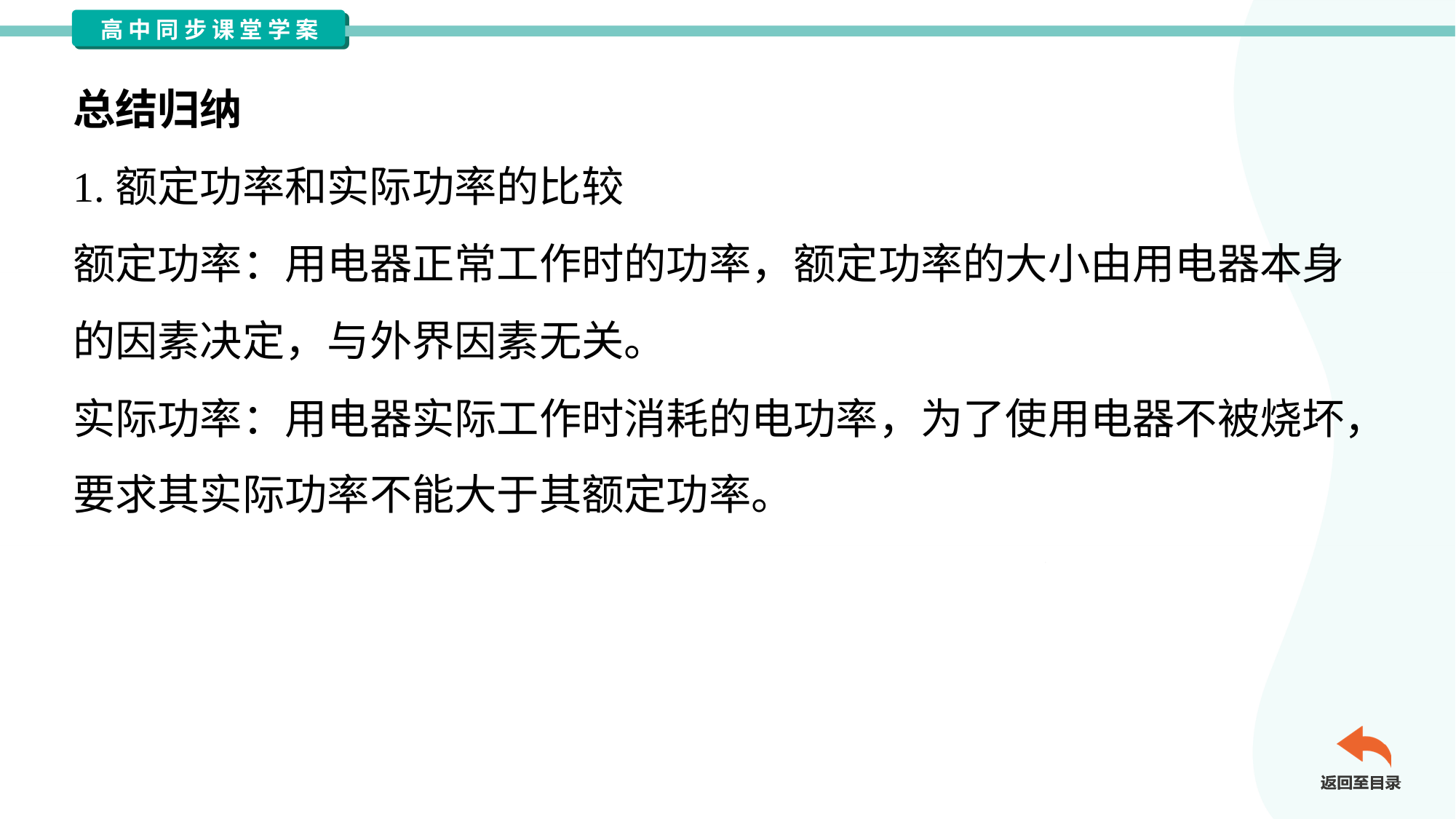

总结归纳
1.额定功率和实际功率的比较
额定功率：用电器正常工作时的功率，额定功率的大小由用电器本身
的因素决定，与外界因素无关。
实际功率：用电器实际工作时消耗的电功率，为了使用电器不被烧坏，
要求其实际功率不能大于其额定功率。